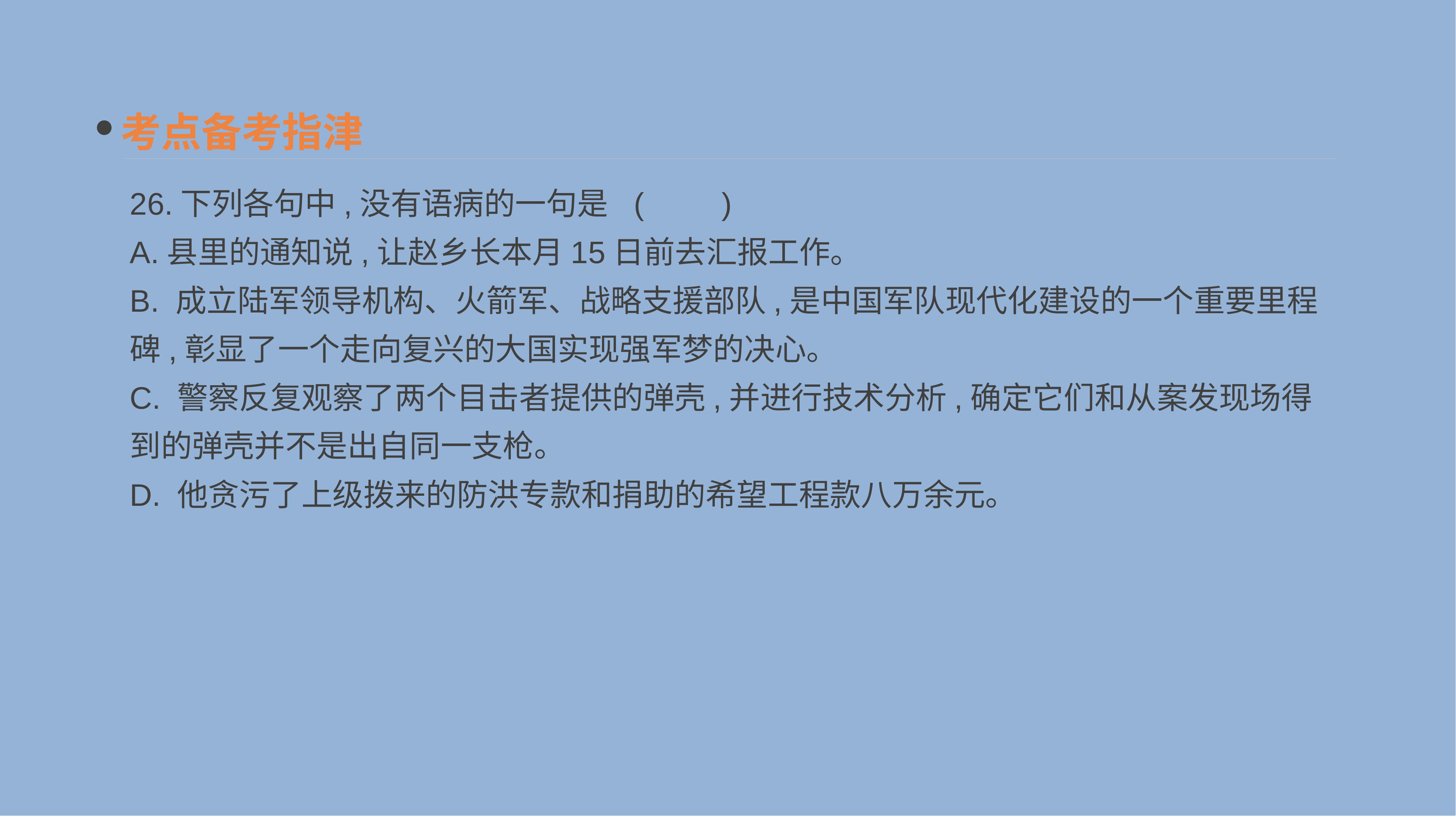

考点备考指津

26.下列各句中,没有语病的一句是 	(　　)
A.县里的通知说,让赵乡长本月15日前去汇报工作。
B. 成立陆军领导机构、火箭军、战略支援部队,是中国军队现代化建设的一个重要里程碑,彰显了一个走向复兴的大国实现强军梦的决心。
C. 警察反复观察了两个目击者提供的弹壳,并进行技术分析,确定它们和从案发现场得到的弹壳并不是出自同一支枪。
D. 他贪污了上级拨来的防洪专款和捐助的希望工程款八万余元。